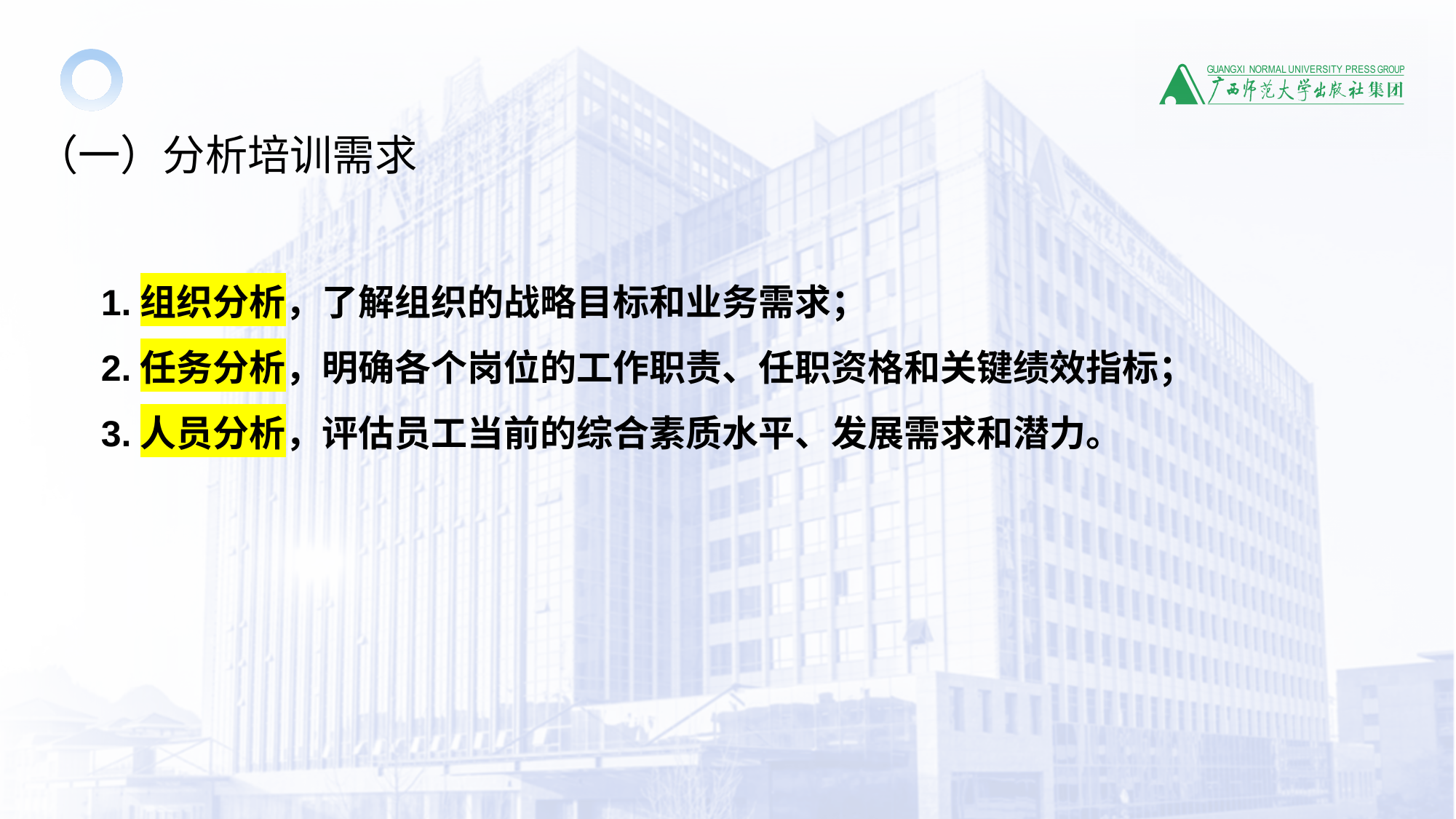

（一）分析培训需求
1.组织分析，了解组织的战略目标和业务需求；
2.任务分析，明确各个岗位的工作职责、任职资格和关键绩效指标；
3.人员分析，评估员工当前的综合素质水平、发展需求和潜力。